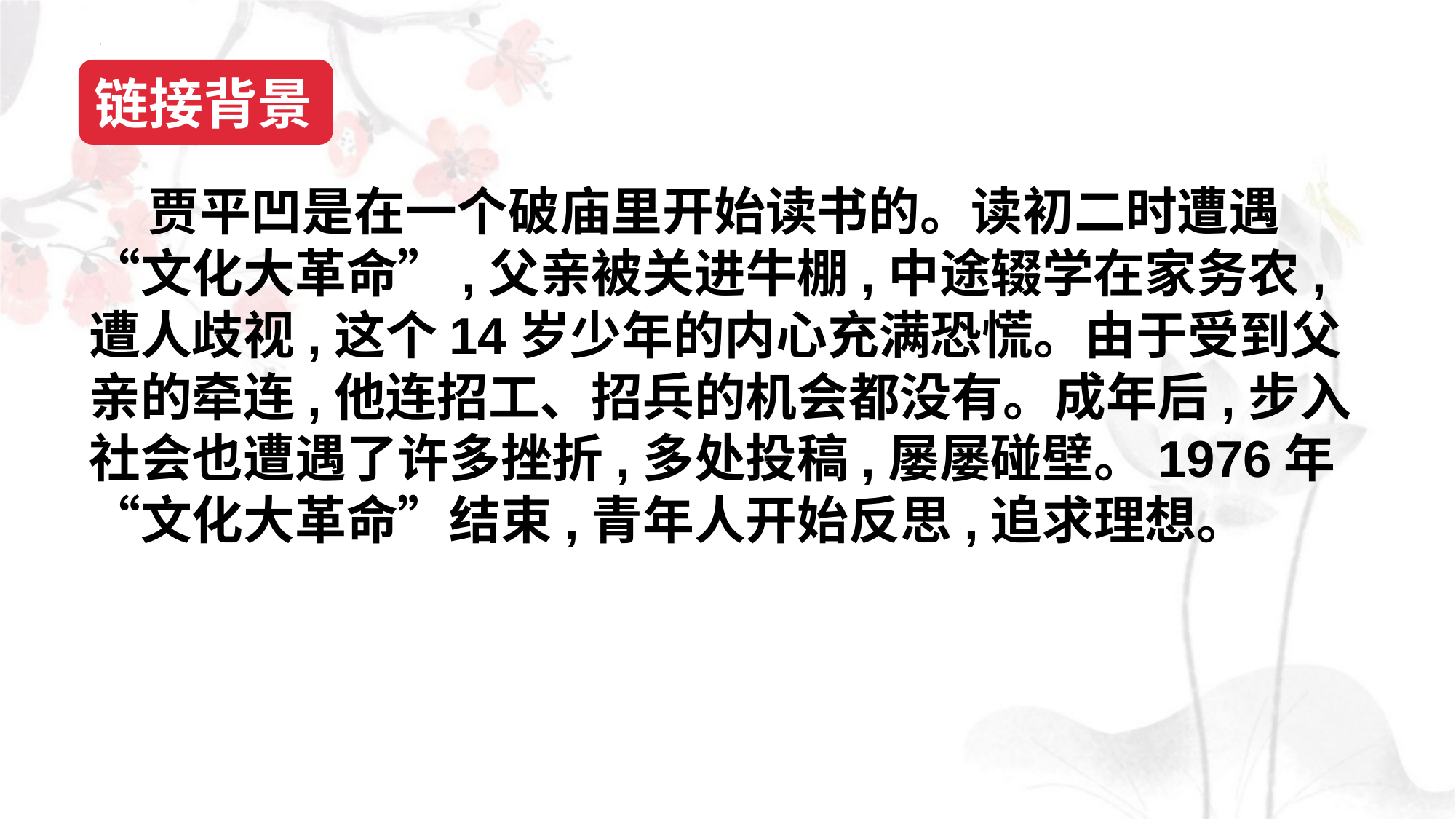

链接背景
    贾平凹是在一个破庙里开始读书的。读初二时遭遇“文化大革命”,父亲被关进牛棚,中途辍学在家务农,遭人歧视,这个14岁少年的内心充满恐慌。由于受到父亲的牵连,他连招工、招兵的机会都没有。成年后,步入社会也遭遇了许多挫折,多处投稿,屡屡碰壁。1976年“文化大革命”结束,青年人开始反思,追求理想。